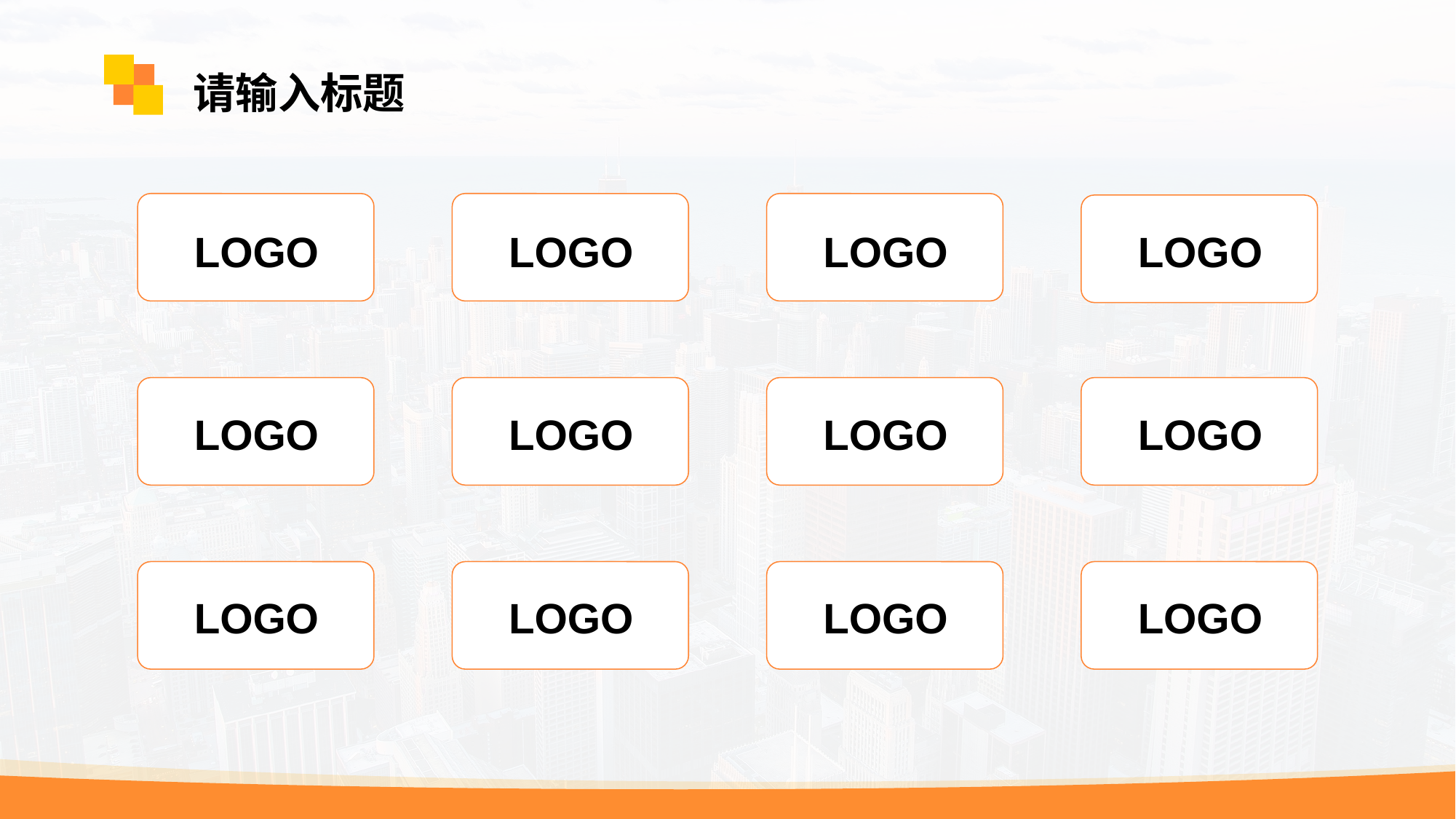

请输入标题

LOGO
LOGO
LOGO
LOGO

LOGO
LOGO
LOGO
LOGO

LOGO
LOGO
LOGO
LOGO